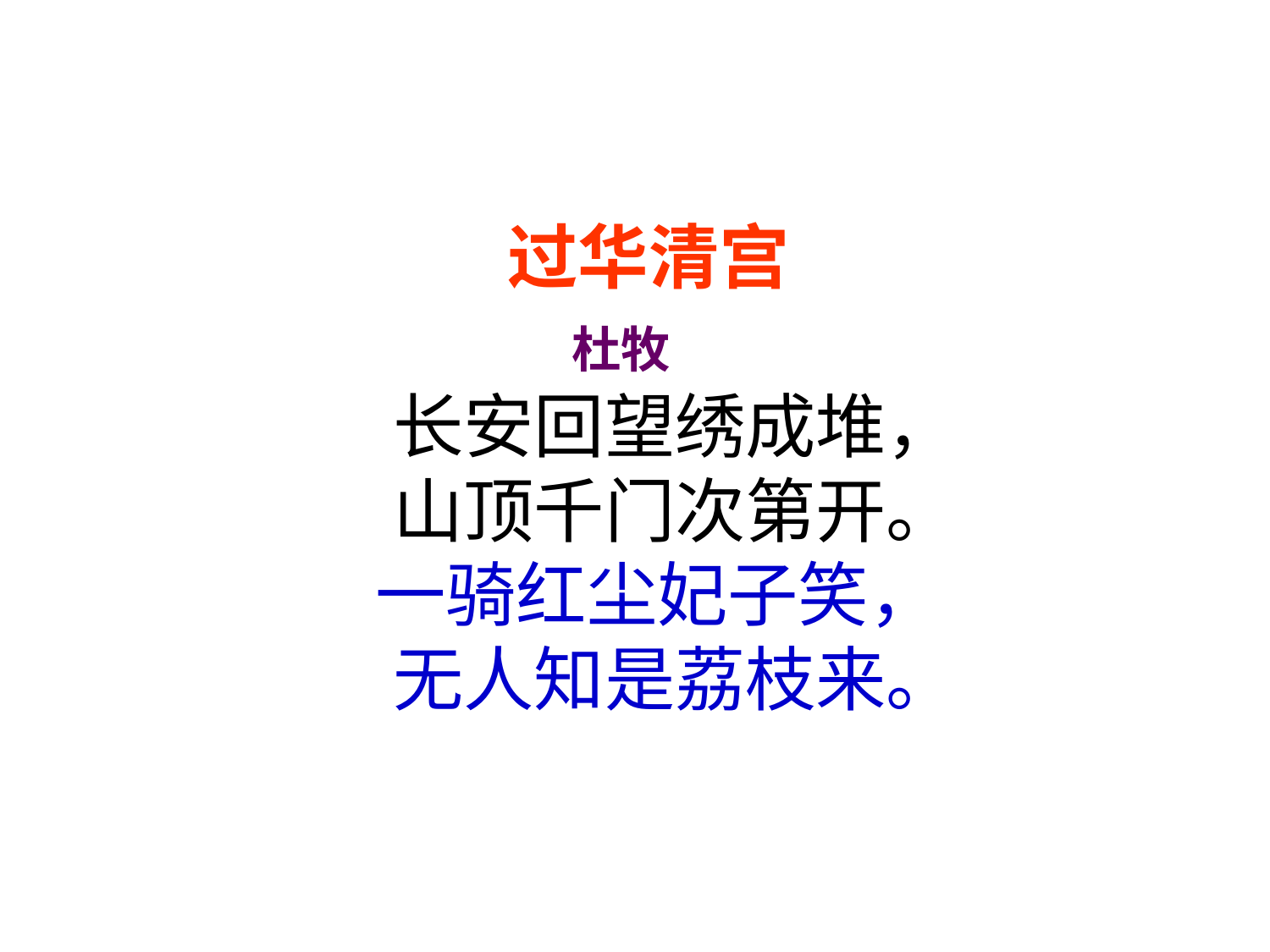

过华清宫
                     杜牧
          长安回望绣成堆，
          山顶千门次第开。
          一骑红尘妃子笑，
          无人知是荔枝来。